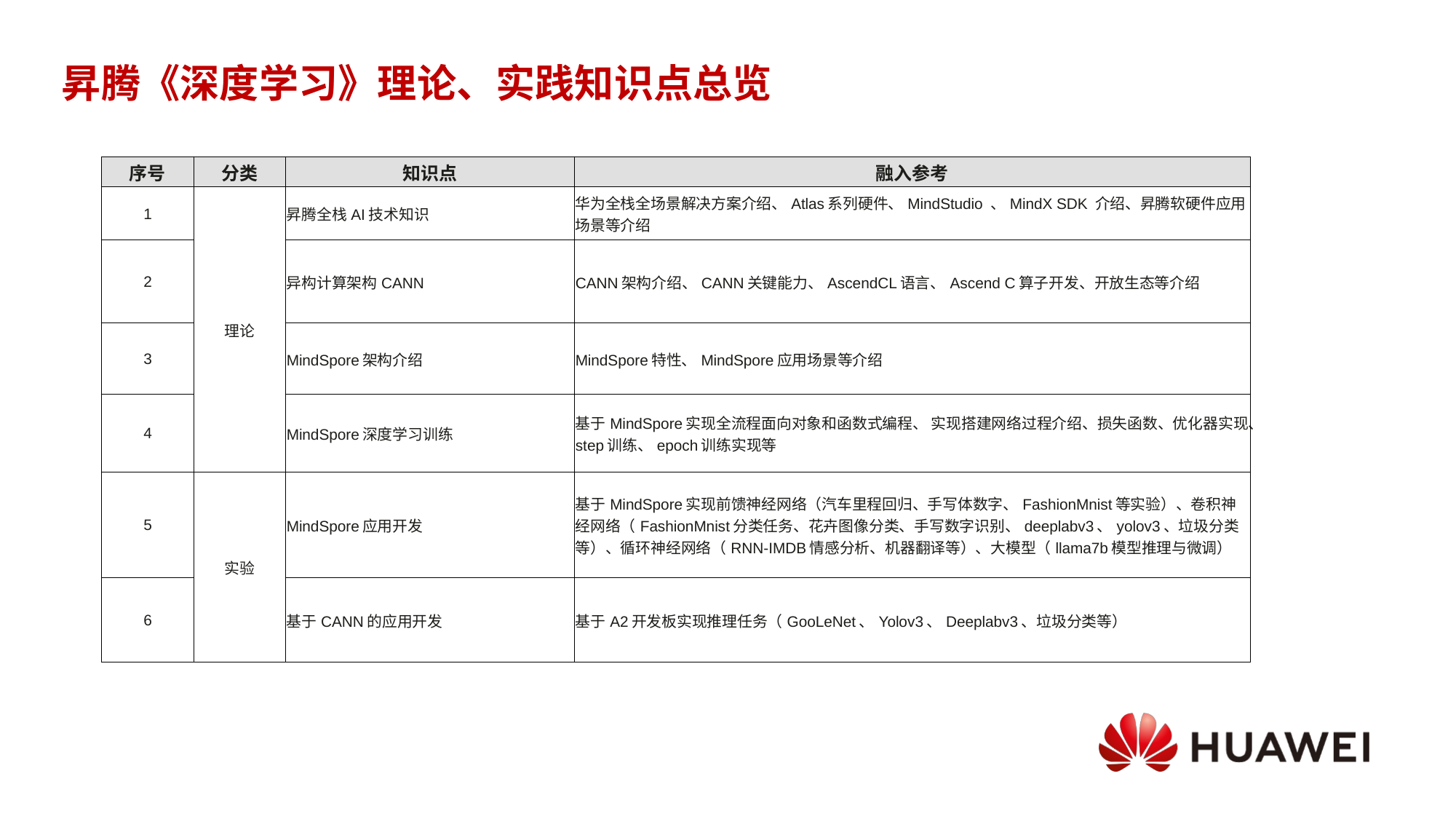

# 昇腾《深度学习》理论、实践知识点总览
| 序号 | 分类 | 知识点 | 融入参考 |
| --- | --- | --- | --- |
| 1 | 理论 | 昇腾全栈AI技术知识 | 华为全栈全场景解决方案介绍、Atlas系列硬件、MindStudio 、MindX SDK 介绍、昇腾软硬件应用场景等介绍 |
| 2 |  | 异构计算架构CANN | CANN架构介绍、CANN关键能力、AscendCL语言、Ascend C算子开发、开放生态等介绍 |
| 3 |  | MindSpore架构介绍 | MindSpore特性、MindSpore应用场景等介绍 |
| 4 |  | MindSpore深度学习训练 | 基于MindSpore实现全流程面向对象和函数式编程、 实现搭建网络过程介绍、损失函数、优化器实现、step训练、epoch训练实现等 |
| 5 | 实验 | MindSpore应用开发 | 基于MindSpore实现前馈神经网络（汽车里程回归、手写体数字、FashionMnist等实验）、卷积神经网络（FashionMnist分类任务、花卉图像分类、手写数字识别、deeplabv3、yolov3、垃圾分类等）、循环神经网络（RNN-IMDB情感分析、机器翻译等）、大模型（llama7b模型推理与微调） |
| 6 |  | 基于CANN的应用开发 | 基于A2开发板实现推理任务（GooLeNet、Yolov3、Deeplabv3、垃圾分类等） |